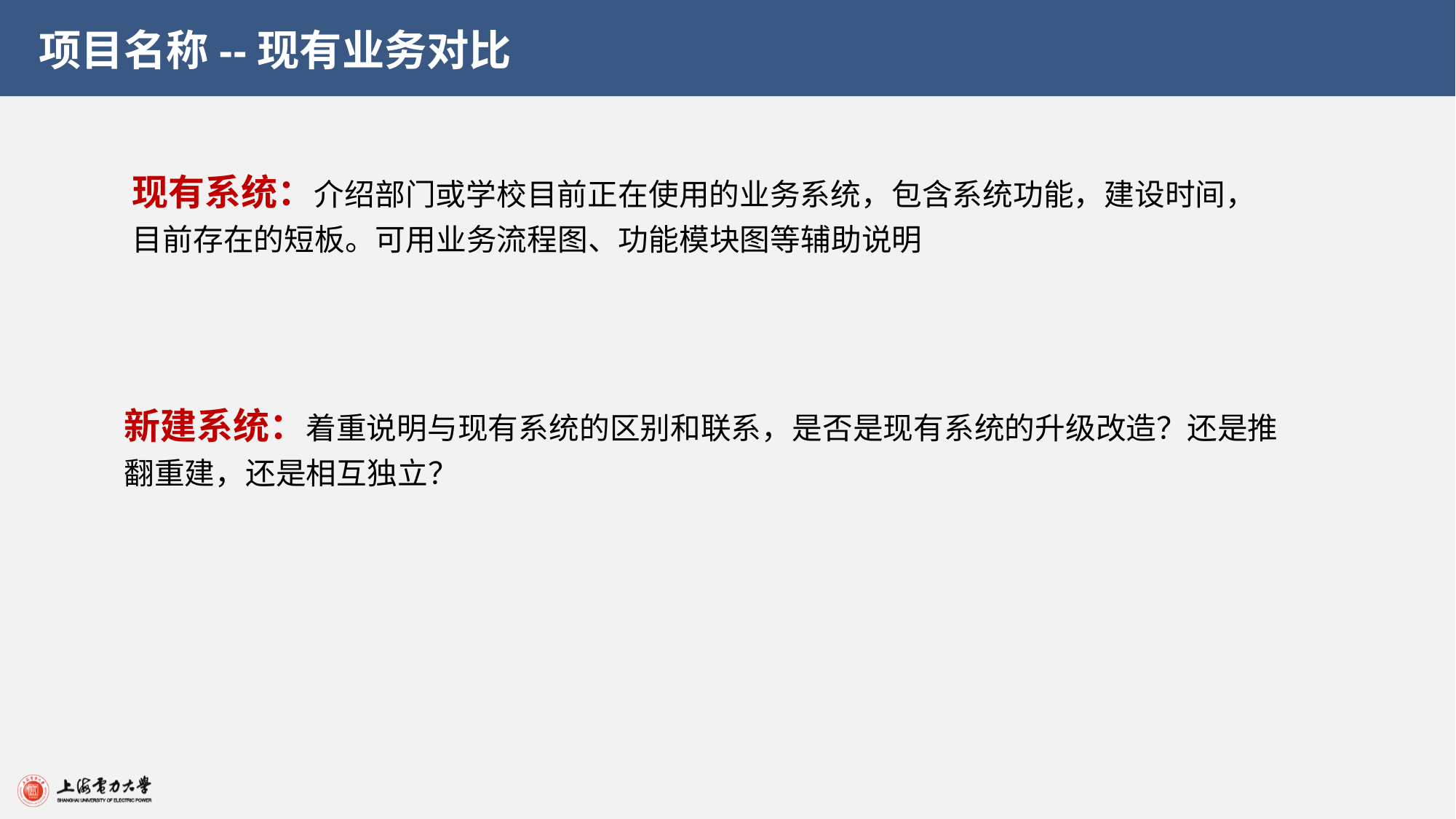

项目名称--现有业务对比
现有系统：介绍部门或学校目前正在使用的业务系统，包含系统功能，建设时间，目前存在的短板。可用业务流程图、功能模块图等辅助说明

新建系统：着重说明与现有系统的区别和联系，是否是现有系统的升级改造？还是推翻重建，还是相互独立？